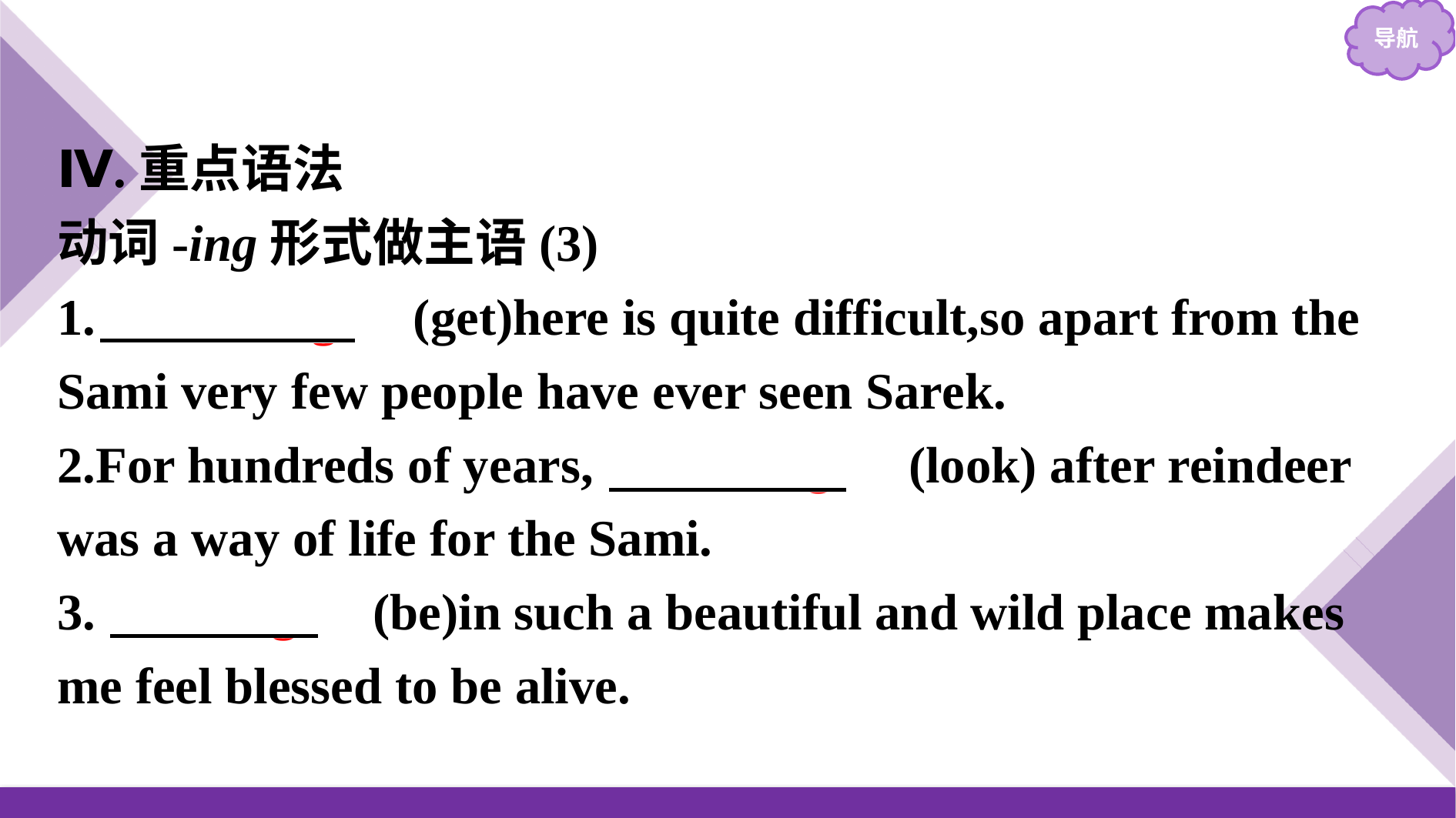

Ⅳ.重点语法
动词-ing形式做主语(3)
1.　Getting　(get)here is quite difficult,so apart from the Sami very few people have ever seen Sarek.
2.For hundreds of years,　looking　(look) after reindeer was a way of life for the Sami.
3.　Being　(be)in such a beautiful and wild place makes me feel blessed to be alive.